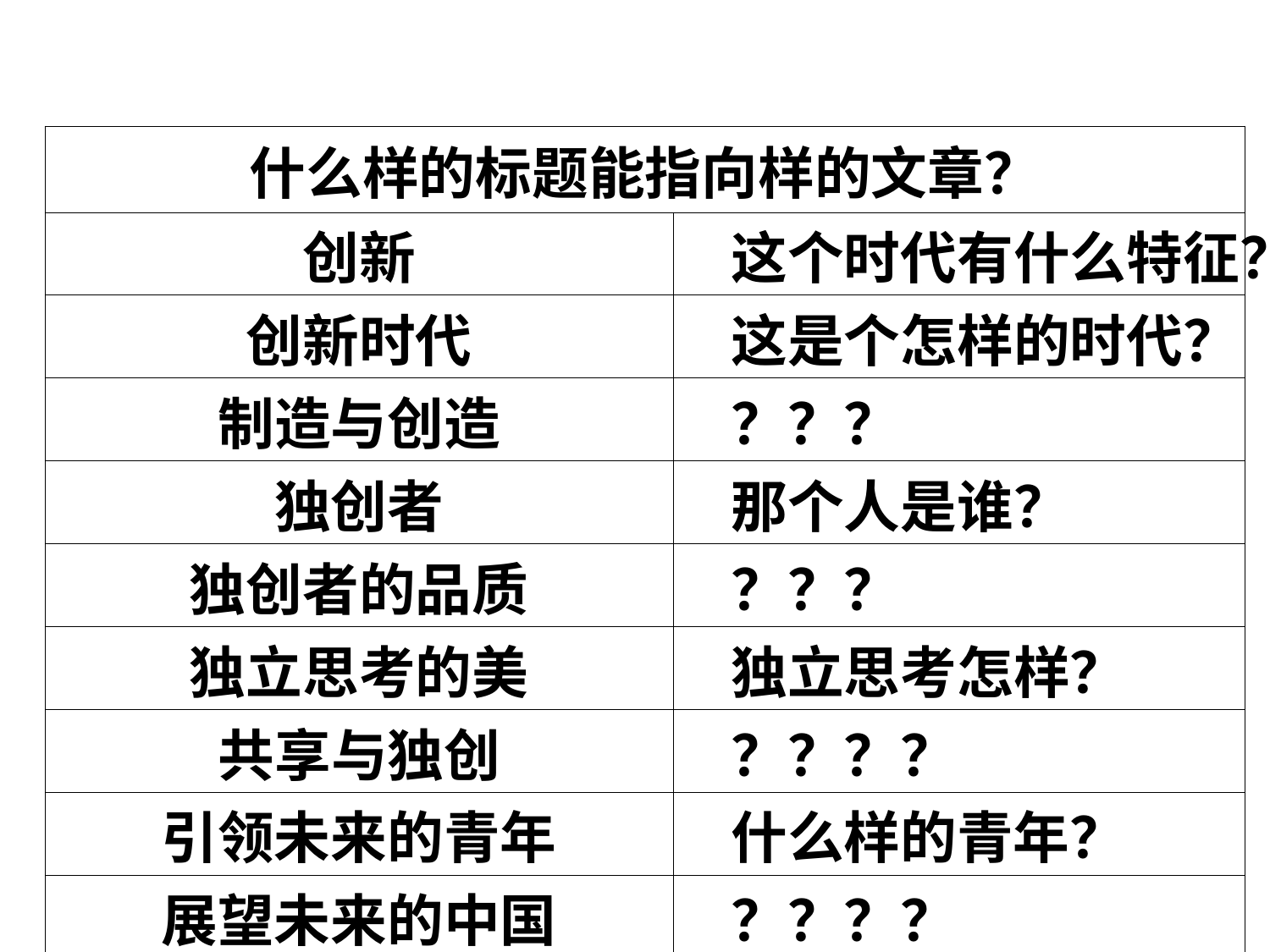

| 什么样的标题能指向样的文章？ |  |
| --- | --- |
| 创新 | 这个时代有什么特征？ |
| 创新时代 | 这是个怎样的时代？ |
| 制造与创造 | ？？？ |
| 独创者 | 那个人是谁？ |
| 独创者的品质 | ？？？ |
| 独立思考的美 | 独立思考怎样？ |
| 共享与独创 | ？？？？ |
| 引领未来的青年 | 什么样的青年？ |
| 展望未来的中国 | ？？？？ |